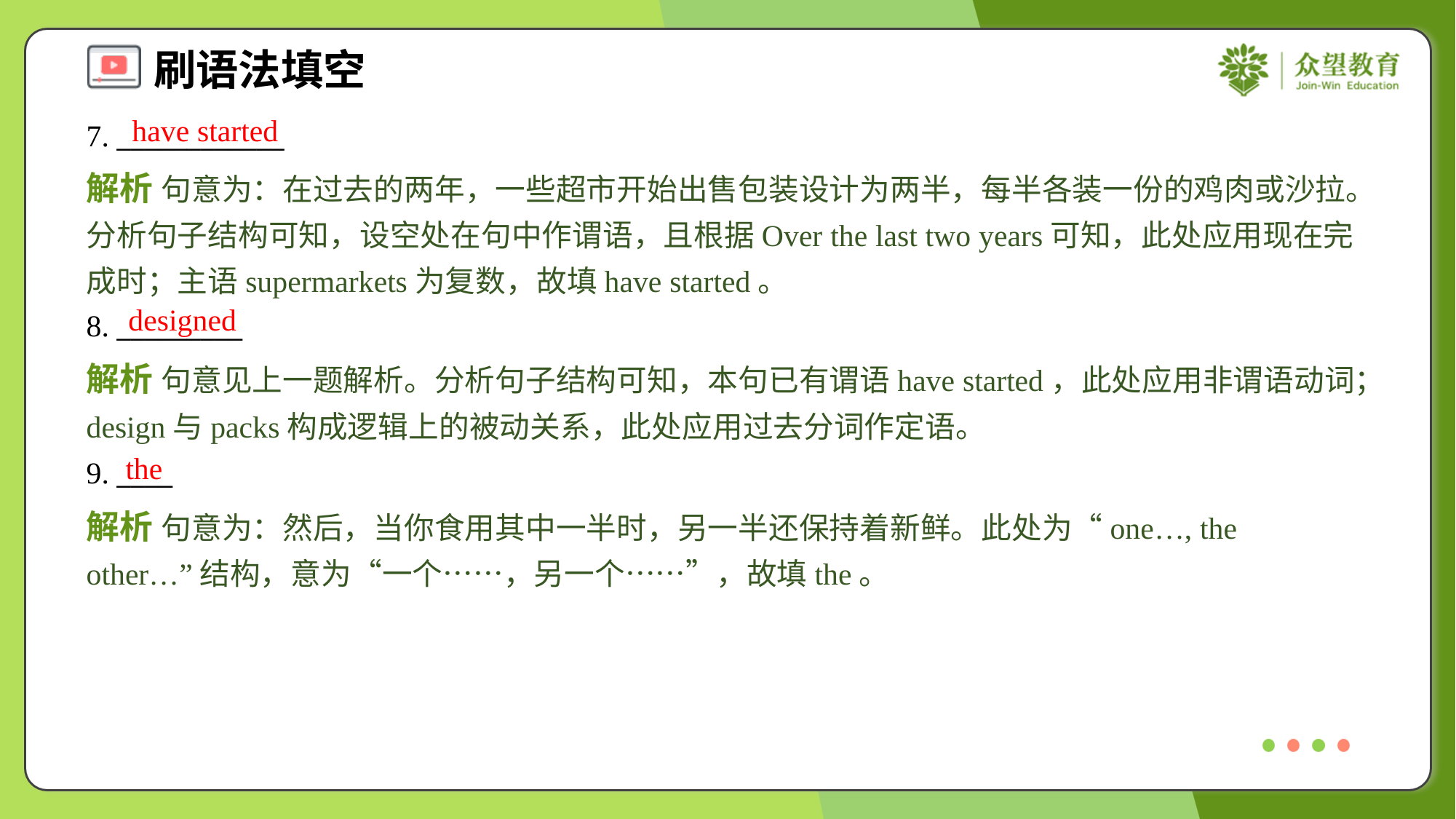

have started
7. ____________
解析 句意为：在过去的两年，一些超市开始出售包装设计为两半，每半各装一份的鸡肉或沙拉。分析句子结构可知，设空处在句中作谓语，且根据Over the last two years可知，此处应用现在完成时；主语supermarkets为复数，故填have started。
designed
8. _________
解析 句意见上一题解析。分析句子结构可知，本句已有谓语have started，此处应用非谓语动词；design与packs构成逻辑上的被动关系，此处应用过去分词作定语。
the
9. ____
解析 句意为：然后，当你食用其中一半时，另一半还保持着新鲜。此处为“one…, the other…”结构，意为“一个……，另一个……”，故填the。